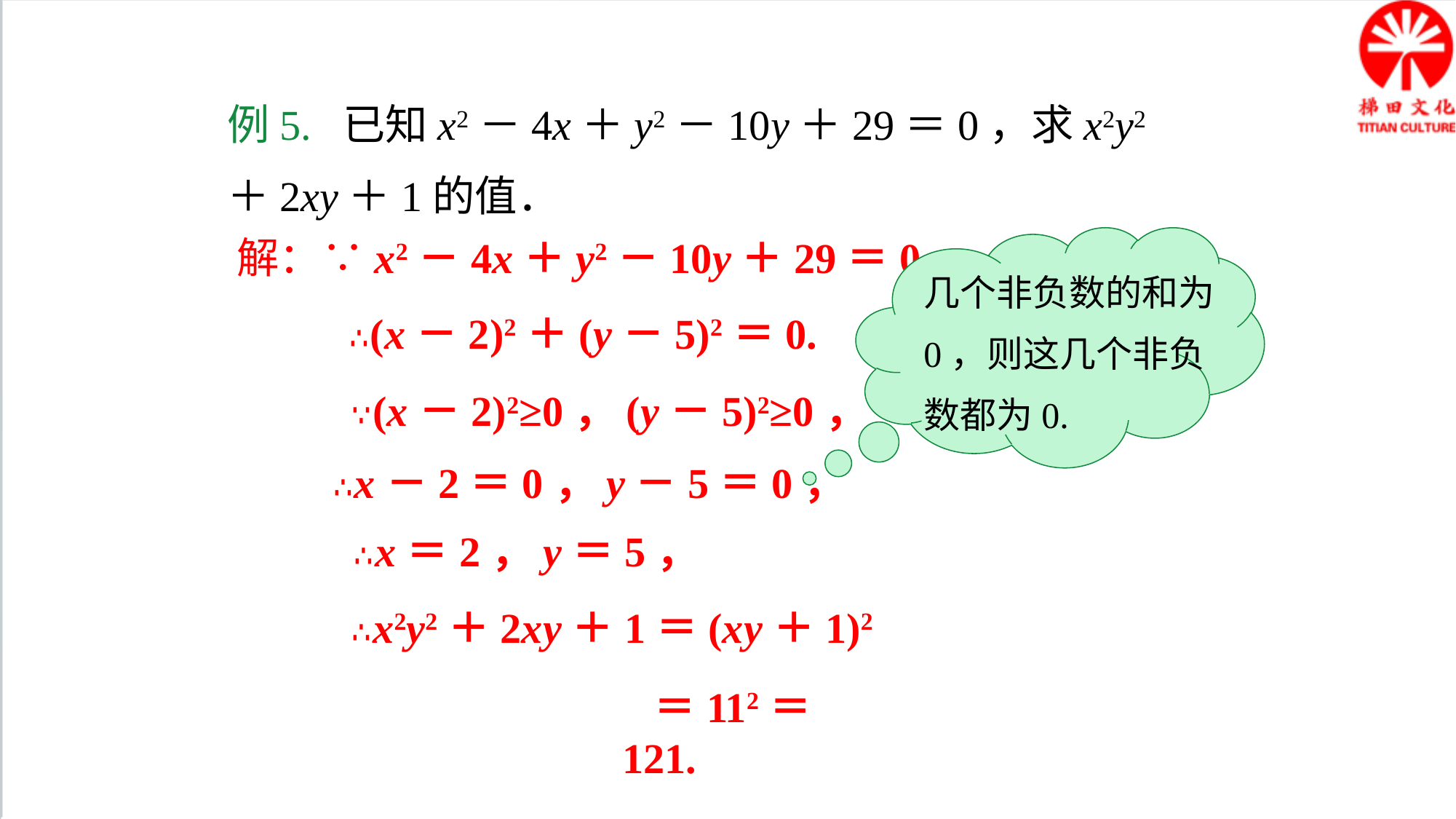

例5.  已知x2－4x＋y2－10y＋29＝0，求x2y2＋2xy＋1的值．
解：∵x2－4x＋y2－10y＋29＝0，

几个非负数的和为0，则这几个非负数都为0.
∴(x－2)2＋(y－5)2＝0.
∵(x－2)2≥0，(y－5)2≥0，
∴x－2＝0，y－5＝0，
∴x＝2，y＝5，
∴x2y2＋2xy＋1＝(xy＋1)2
＝112＝121.